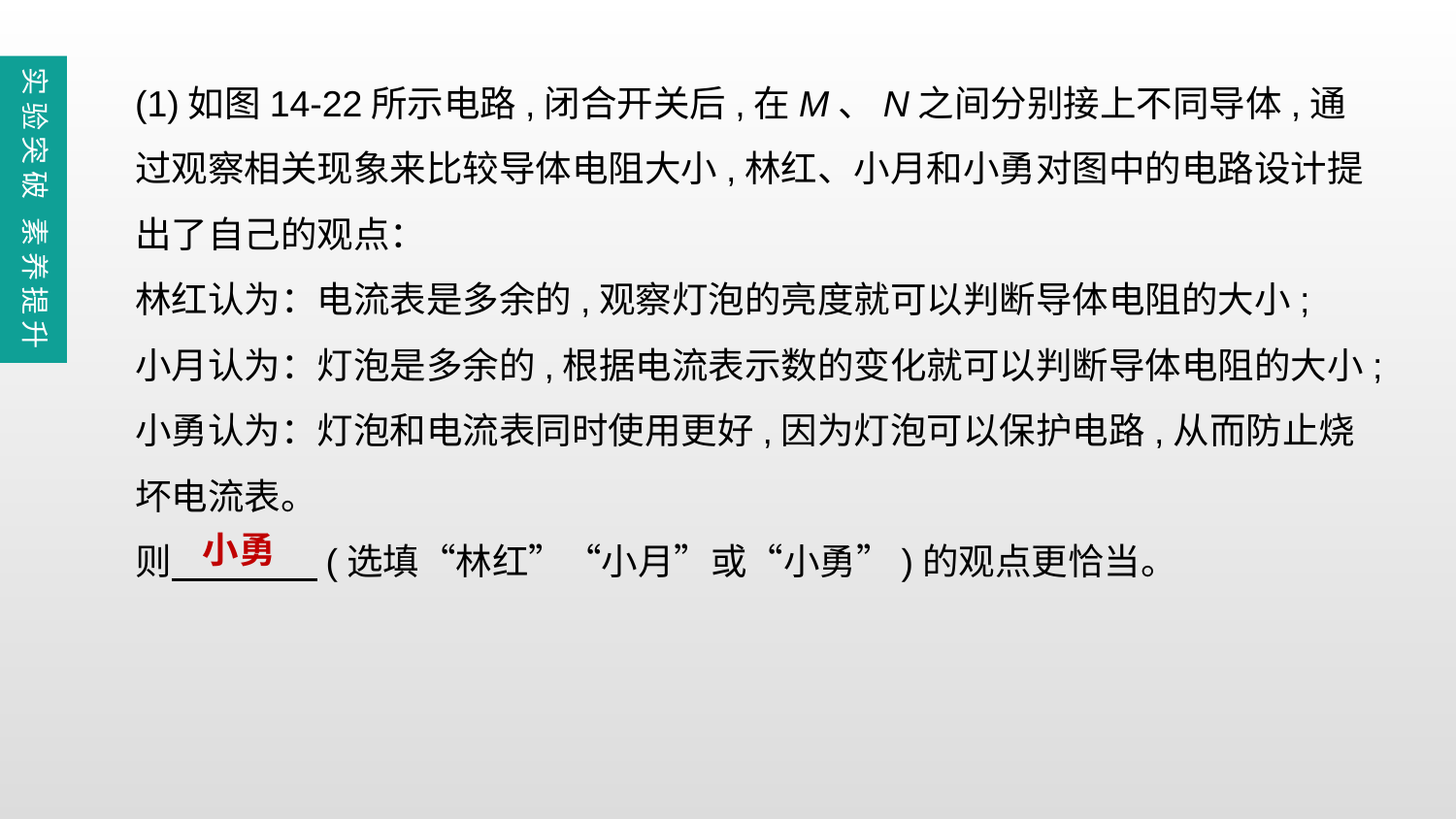

(1)如图14-22所示电路,闭合开关后,在M、N之间分别接上不同导体,通过观察相关现象来比较导体电阻大小,林红、小月和小勇对图中的电路设计提出了自己的观点：
林红认为：电流表是多余的,观察灯泡的亮度就可以判断导体电阻的大小;
小月认为：灯泡是多余的,根据电流表示数的变化就可以判断导体电阻的大小;
小勇认为：灯泡和电流表同时使用更好,因为灯泡可以保护电路,从而防止烧坏电流表。
则　　　　(选填“林红”“小月”或“小勇”)的观点更恰当。

实验突破 素养提升
小勇